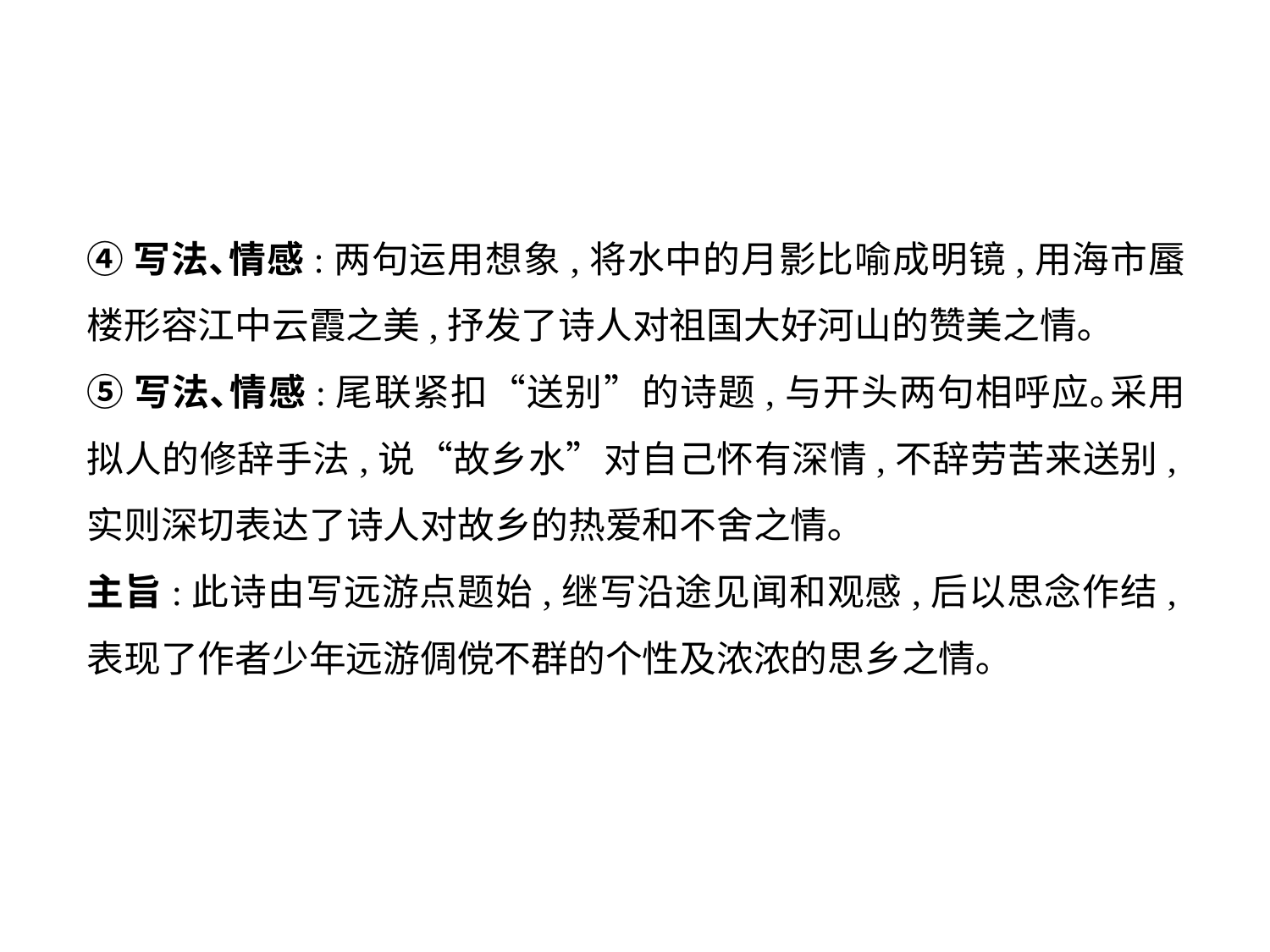

④写法､情感:两句运用想象,将水中的月影比喻成明镜,用海市蜃楼形容江中云霞之美,抒发了诗人对祖国大好河山的赞美之情｡
⑤写法､情感:尾联紧扣“送别”的诗题,与开头两句相呼应｡采用拟人的修辞手法,说“故乡水”对自己怀有深情,不辞劳苦来送别,实则深切表达了诗人对故乡的热爱和不舍之情｡
主旨:此诗由写远游点题始,继写沿途见闻和观感,后以思念作结,表现了作者少年远游倜傥不群的个性及浓浓的思乡之情｡